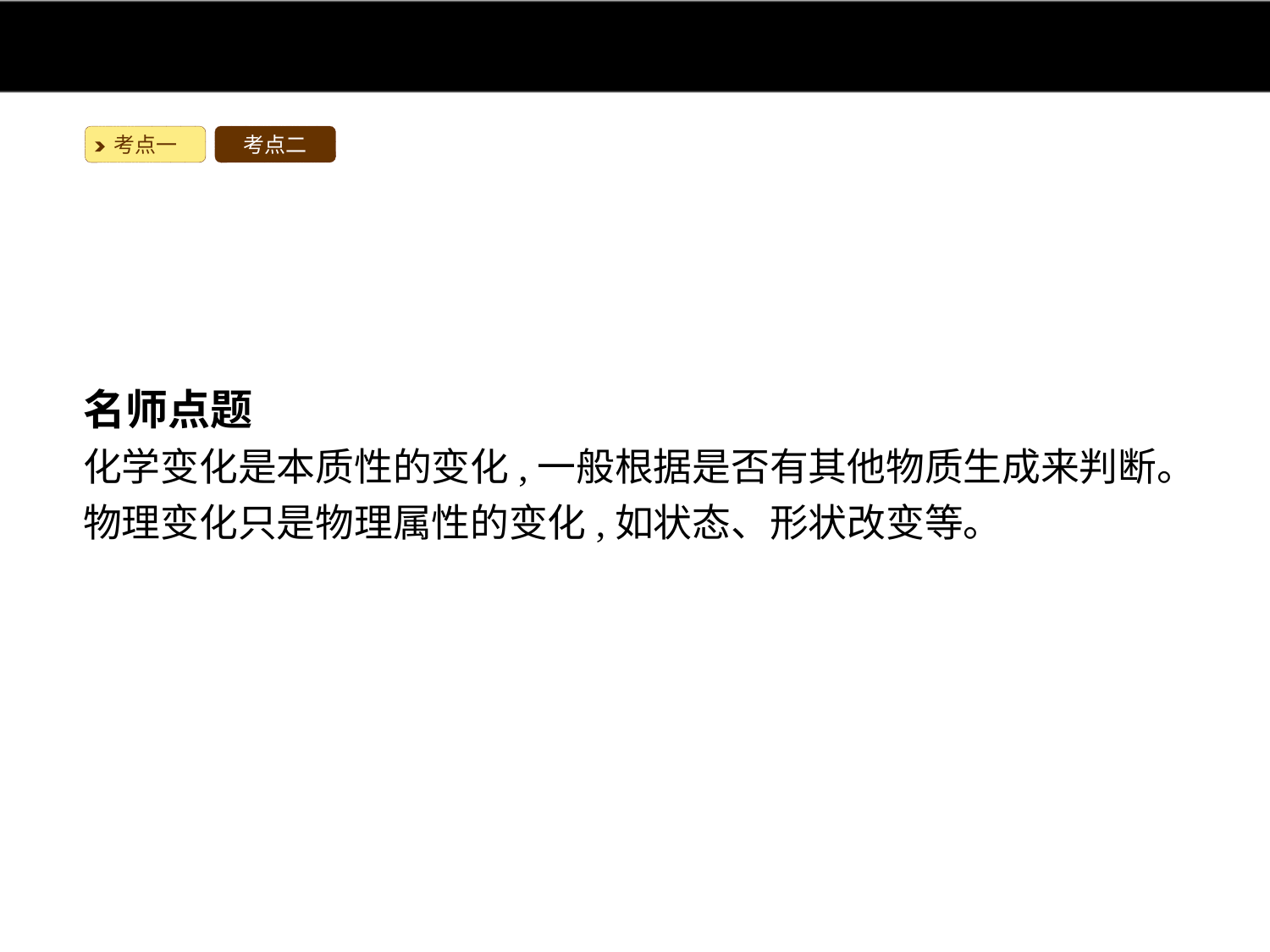

考点一
考点二

名师点题
化学变化是本质性的变化,一般根据是否有其他物质生成来判断。物理变化只是物理属性的变化,如状态、形状改变等。